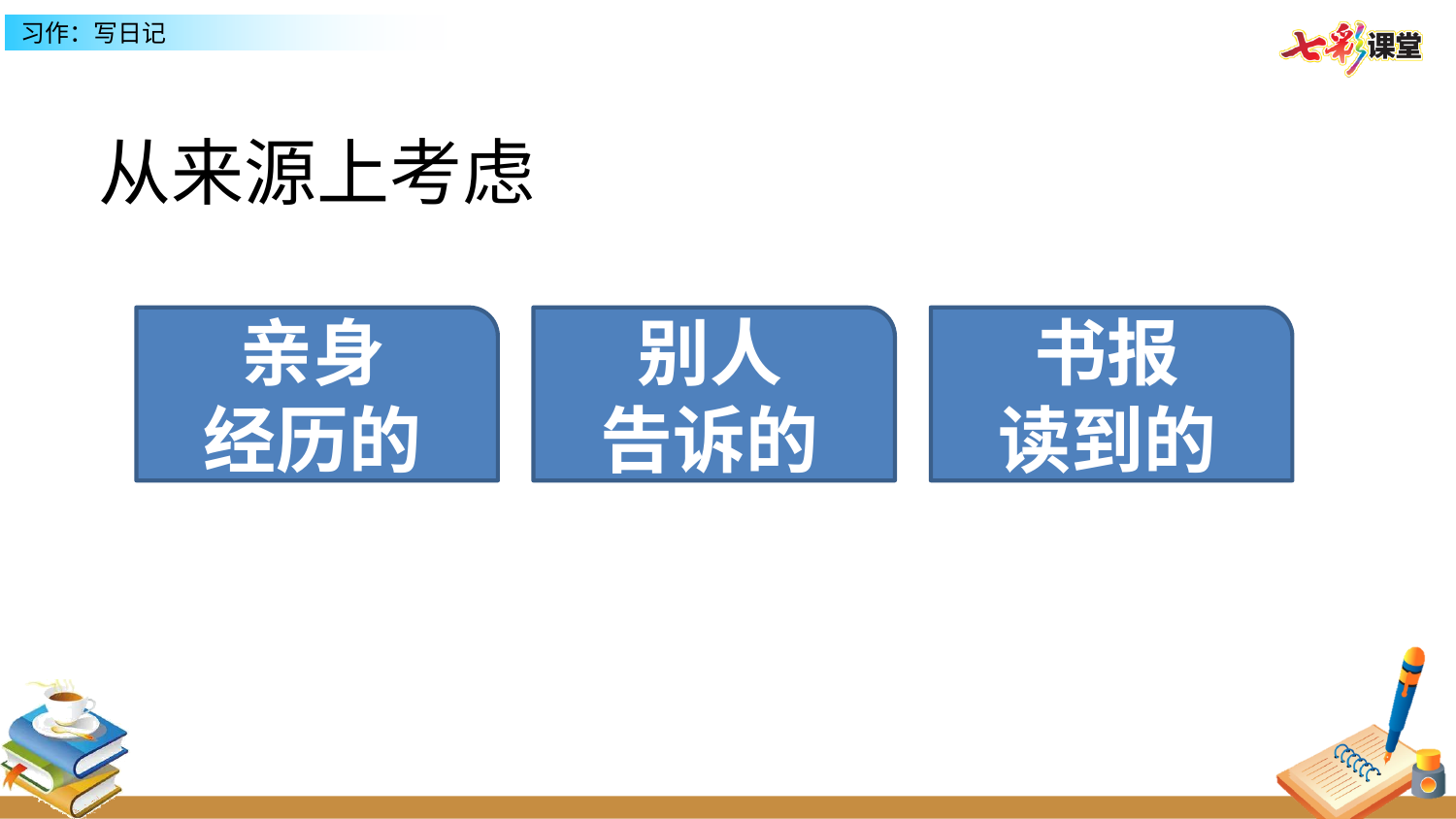

从来源上考虑
亲身
经历的
别人
告诉的
书报
读到的